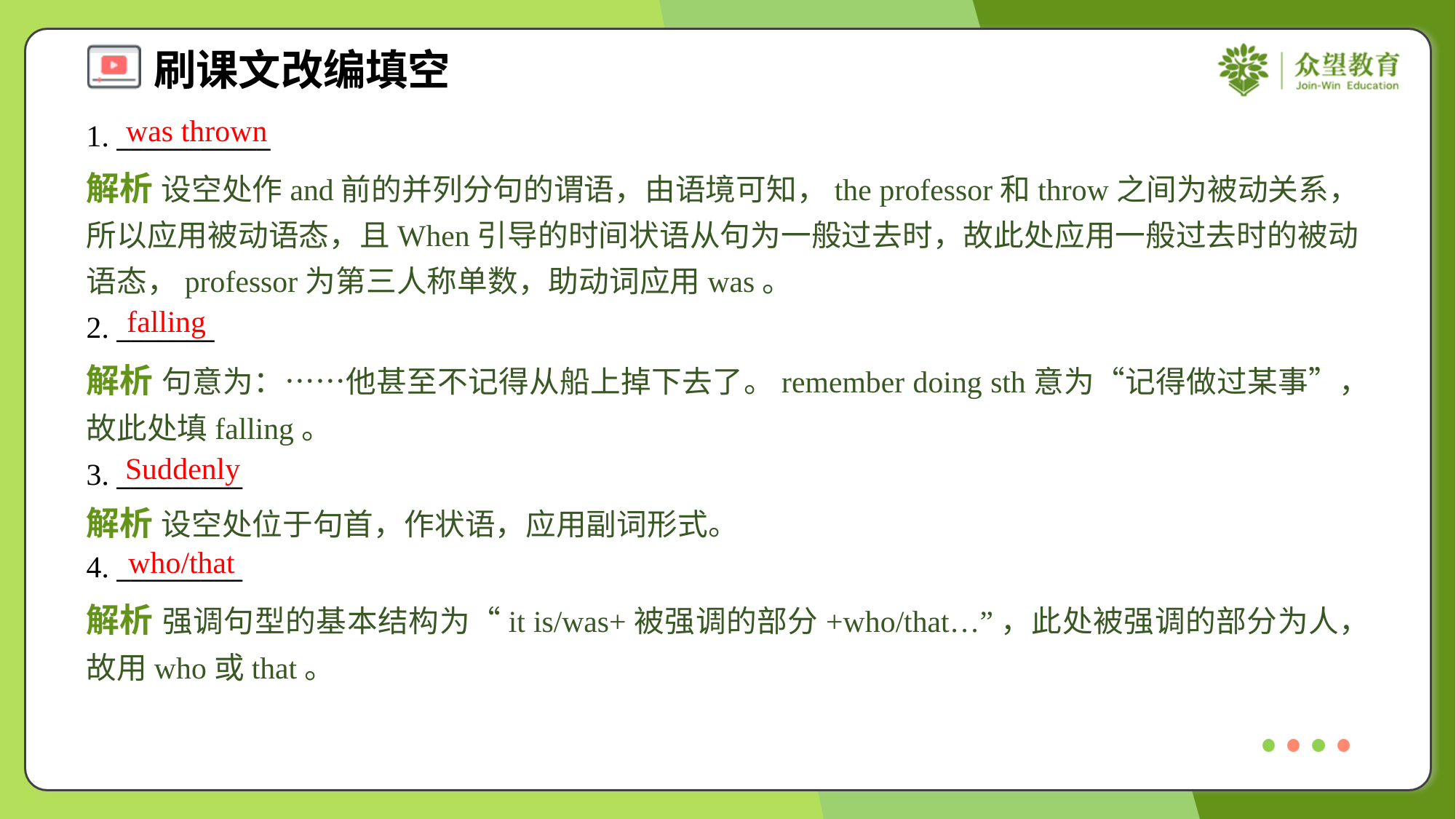

was thrown
1. ___________
解析 设空处作and前的并列分句的谓语，由语境可知，the professor和throw之间为被动关系，所以应用被动语态，且When引导的时间状语从句为一般过去时，故此处应用一般过去时的被动语态，professor为第三人称单数，助动词应用was。
falling
2. _______
解析 句意为：……他甚至不记得从船上掉下去了。remember doing sth意为“记得做过某事”，故此处填falling。
Suddenly
3. _________
解析 设空处位于句首，作状语，应用副词形式。
who/that
4. _________
解析 强调句型的基本结构为“it is/was+被强调的部分+who/that…”，此处被强调的部分为人，故用who或that。